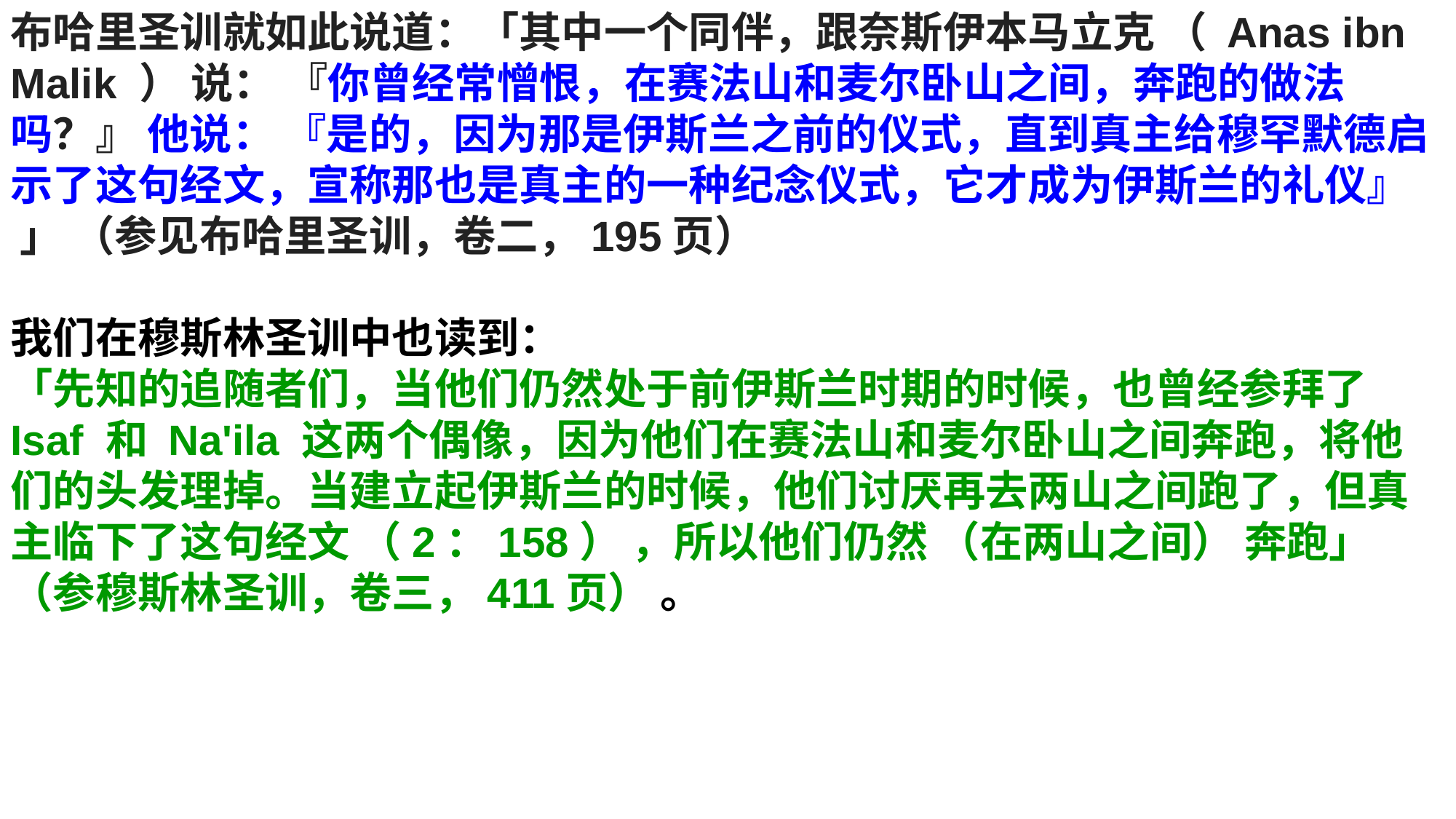

布哈里圣训就如此说道：「其中一个同伴，跟奈斯伊本马立克 （ Anas ibn Malik ） 说： 『你曾经常憎恨，在赛法山和麦尔卧山之间，奔跑的做法吗？』 他说： 『是的，因为那是伊斯兰之前的仪式，直到真主给穆罕默德启示了这句经文，宣称那也是真主的一种纪念仪式，它才成为伊斯兰的礼仪』 」 （参见布哈里圣训，卷二，195页）

我们在穆斯林圣训中也读到：
「先知的追随者们，当他们仍然处于前伊斯兰时期的时候，也曾经参拜了 Isaf 和 Na'ila 这两个偶像，因为他们在赛法山和麦尔卧山之间奔跑，将他们的头发理掉。当建立起伊斯兰的时候，他们讨厌再去两山之间跑了，但真主临下了这句经文 （2：158） ，所以他们仍然 （在两山之间） 奔跑」 （参穆斯林圣训，卷三，411页） 。